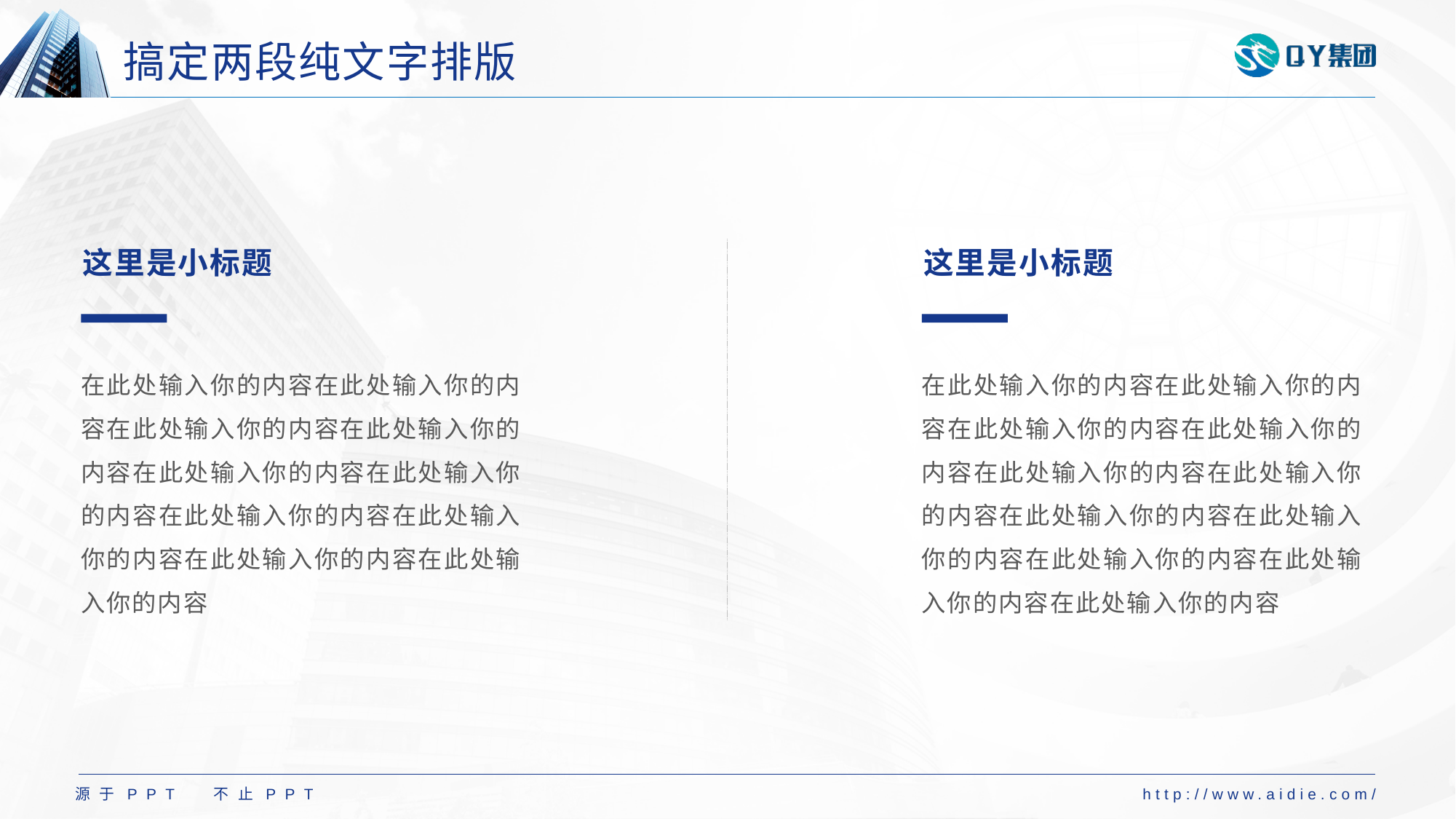

# 搞定两段纯文字排版
这里是小标题
这里是小标题

在此处输入你的内容在此处输入你的内容在此处输入你的内容在此处输入你的内容在此处输入你的内容在此处输入你的内容在此处输入你的内容在此处输入你的内容在此处输入你的内容在此处输入你的内容
在此处输入你的内容在此处输入你的内容在此处输入你的内容在此处输入你的内容在此处输入你的内容在此处输入你的内容在此处输入你的内容在此处输入你的内容在此处输入你的内容在此处输入你的内容在此处输入你的内容